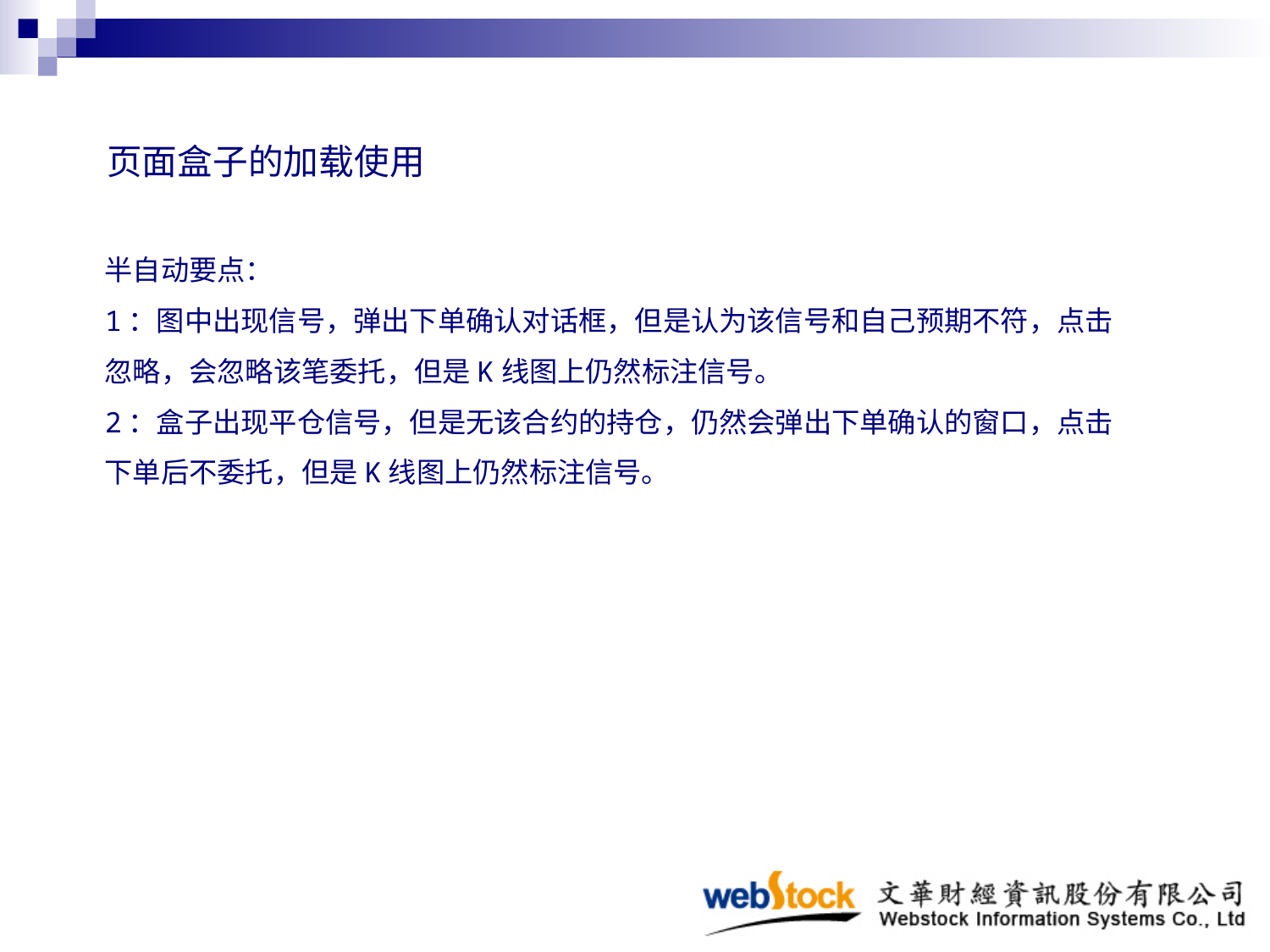

# 页面盒子的加载使用
半自动要点：
1：图中出现信号，弹出下单确认对话框，但是认为该信号和自己预期不符，点击忽略，会忽略该笔委托，但是K线图上仍然标注信号。
2：盒子出现平仓信号，但是无该合约的持仓，仍然会弹出下单确认的窗口，点击下单后不委托，但是K线图上仍然标注信号。